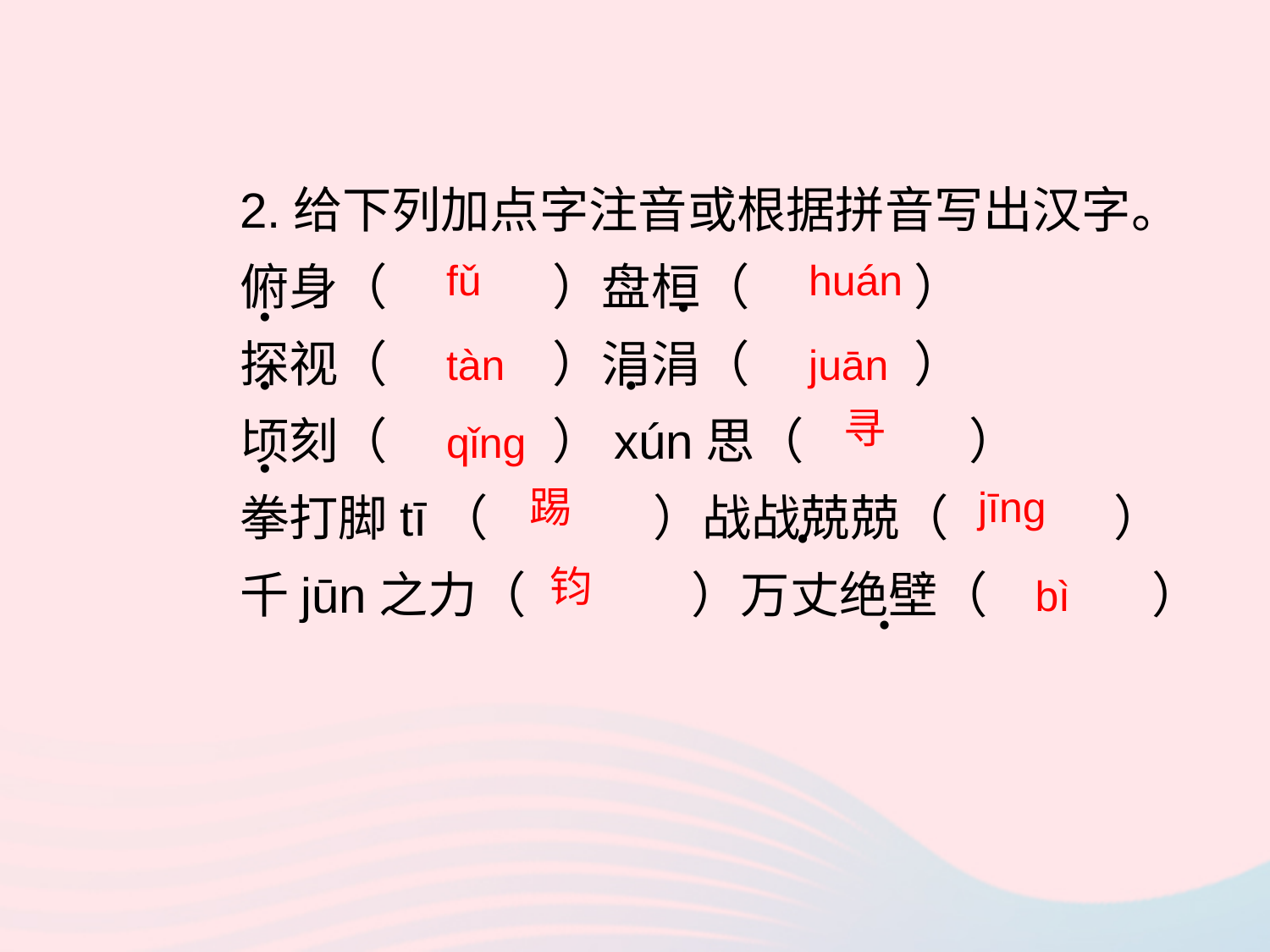

2.给下列加点字注音或根据拼音写出汉字。
俯身（               ）盘桓（               ）
探视（               ）涓涓（               ）
顷刻（               ）xún思（               ）
拳打脚tī（               ）战战兢兢（               ）
千jūn之力（               ）万丈绝壁（               ）
fǔ
huán
•
•
tàn
juān
•
•
寻
qǐnɡ
•
踢
jīnɡ
•
钧
bì
•